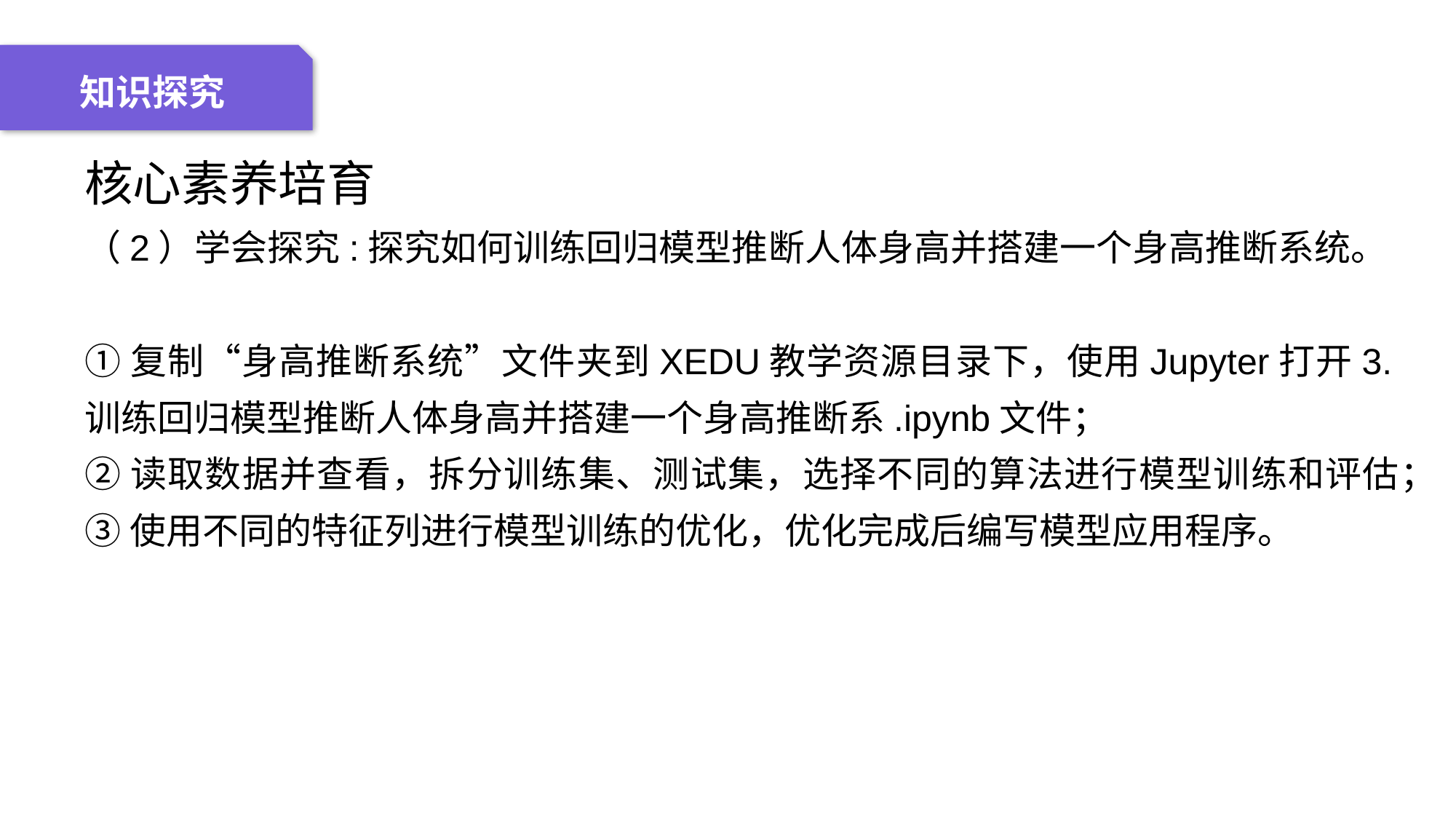

04 名词解释
01 准备过程
02 整体结构
03 重点说明
知识探究
核心素养培育
（2）学会探究:探究如何训练回归模型推断人体身高并搭建一个身高推断系统。

①复制“身高推断系统”文件夹到XEDU教学资源目录下，使用Jupyter打开3.训练回归模型推断人体身高并搭建一个身高推断系.ipynb文件；
②读取数据并查看，拆分训练集、测试集，选择不同的算法进行模型训练和评估；
③使用不同的特征列进行模型训练的优化，优化完成后编写模型应用程序。